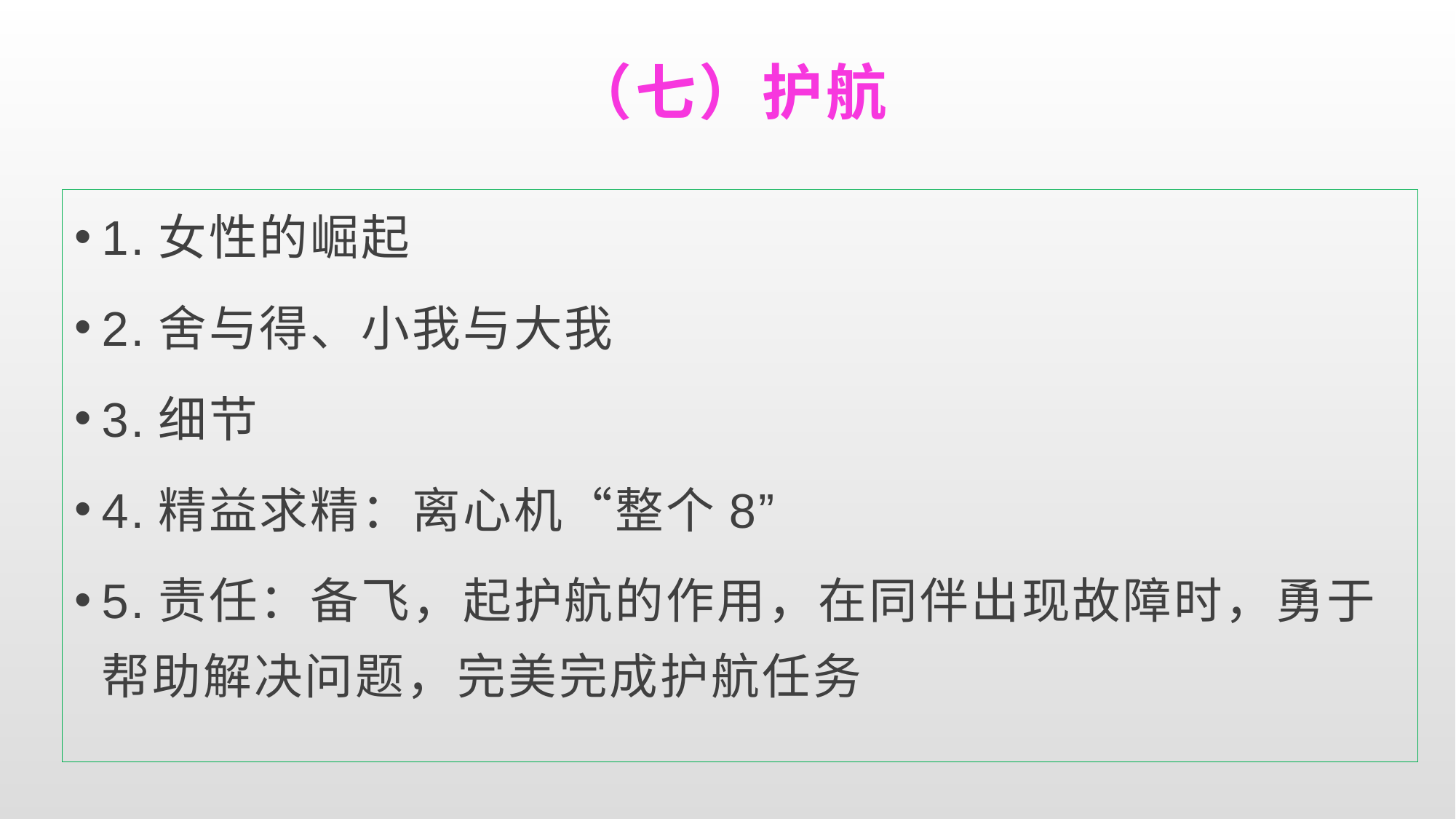

# （七）护航
1.女性的崛起
2.舍与得、小我与大我
3.细节
4.精益求精：离心机“整个8”
5.责任：备飞，起护航的作用，在同伴出现故障时，勇于帮助解决问题，完美完成护航任务